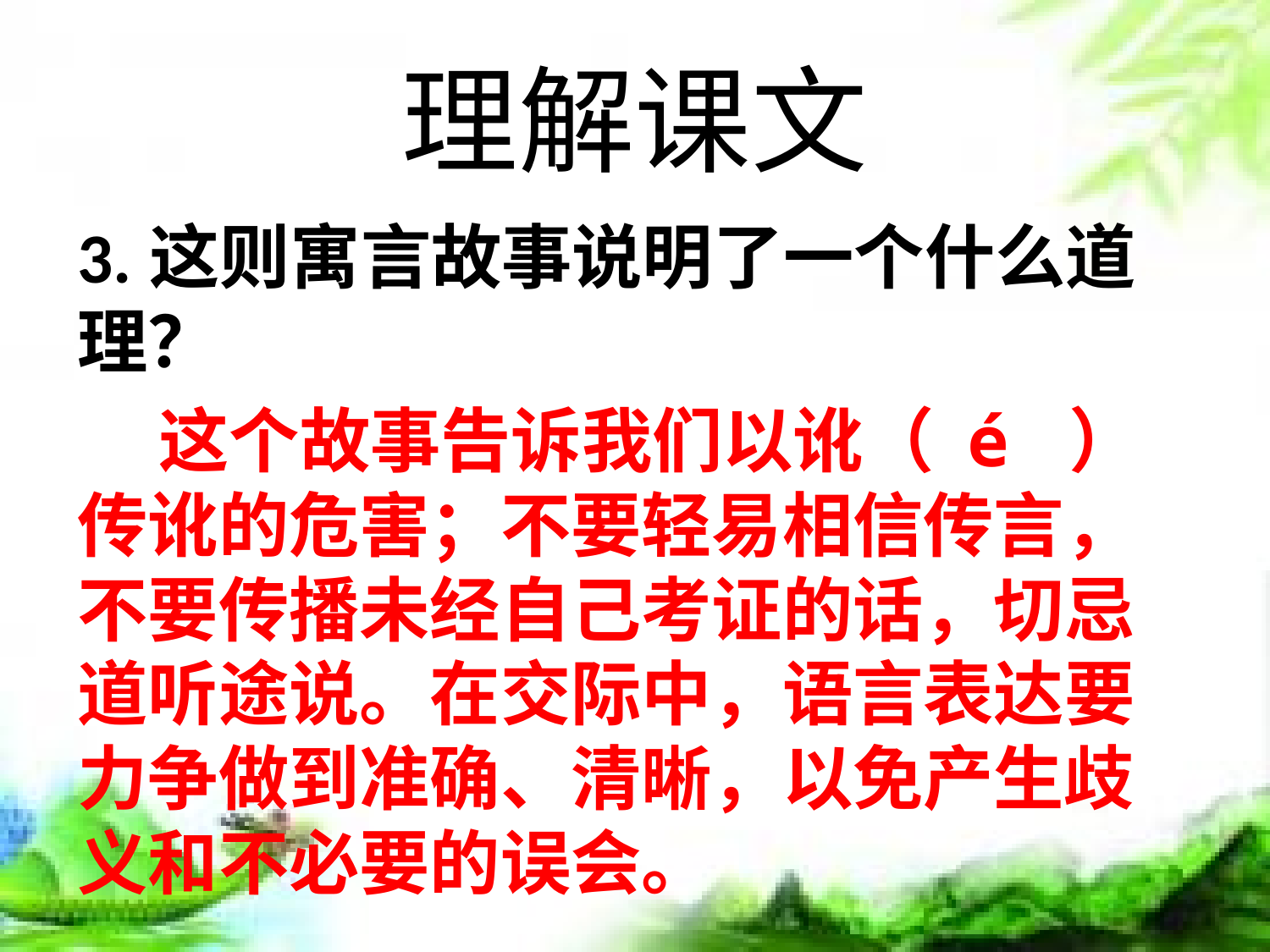

# 理解课文
3.这则寓言故事说明了一个什么道理？
    这个故事告诉我们以讹（ é ）传讹的危害；不要轻易相信传言，不要传播未经自己考证的话，切忌道听途说。在交际中，语言表达要力争做到准确、清晰，以免产生歧义和不必要的误会。